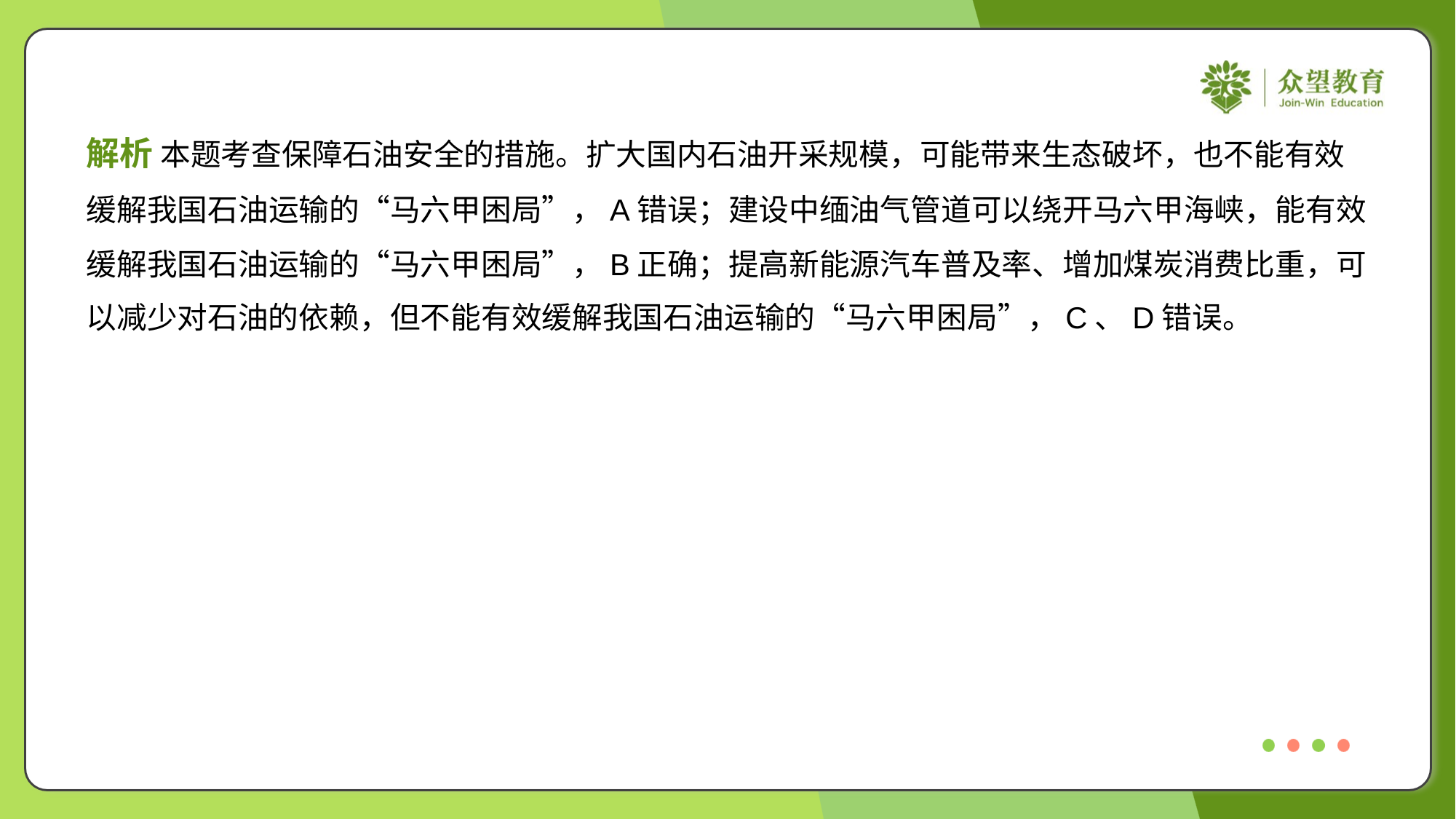

解析 本题考查保障石油安全的措施。扩大国内石油开采规模，可能带来生态破坏，也不能有效
缓解我国石油运输的“马六甲困局”，A错误；建设中缅油气管道可以绕开马六甲海峡，能有效
缓解我国石油运输的“马六甲困局”，B正确；提高新能源汽车普及率、增加煤炭消费比重，可
以减少对石油的依赖，但不能有效缓解我国石油运输的“马六甲困局”，C、D错误。